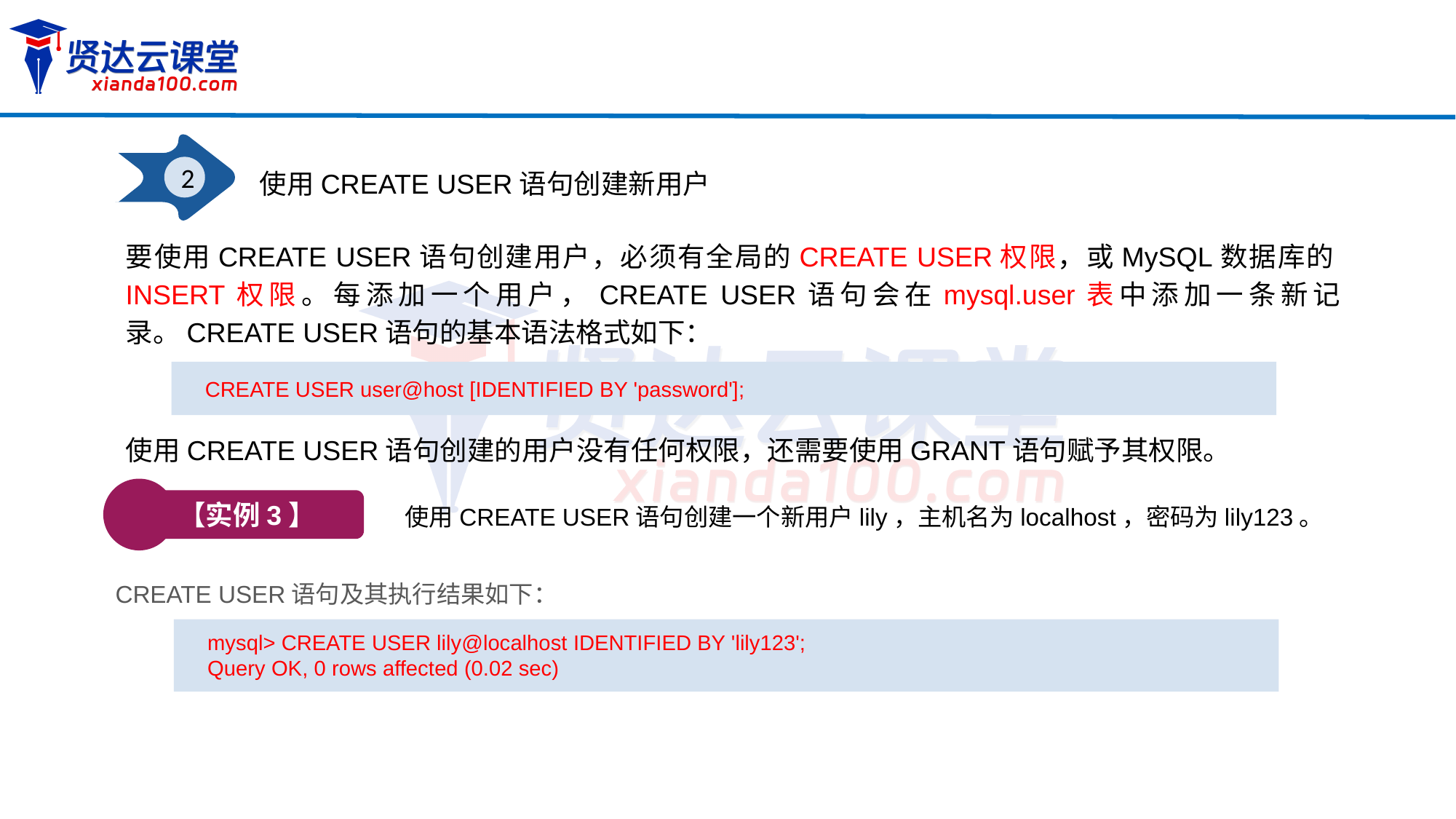

2
使用CREATE USER语句创建新用户
要使用CREATE USER语句创建用户，必须有全局的CREATE USER权限，或MySQL数据库的INSERT权限。每添加一个用户，CREATE USER语句会在mysql.user表中添加一条新记录。CREATE USER语句的基本语法格式如下：

CREATE USER user@host [IDENTIFIED BY 'password'];
使用CREATE USER语句创建的用户没有任何权限，还需要使用GRANT语句赋予其权限。

【实例3】
使用CREATE USER语句创建一个新用户lily，主机名为localhost，密码为lily123。
CREATE USER语句及其执行结果如下：

mysql> CREATE USER lily@localhost IDENTIFIED BY 'lily123';
Query OK, 0 rows affected (0.02 sec)